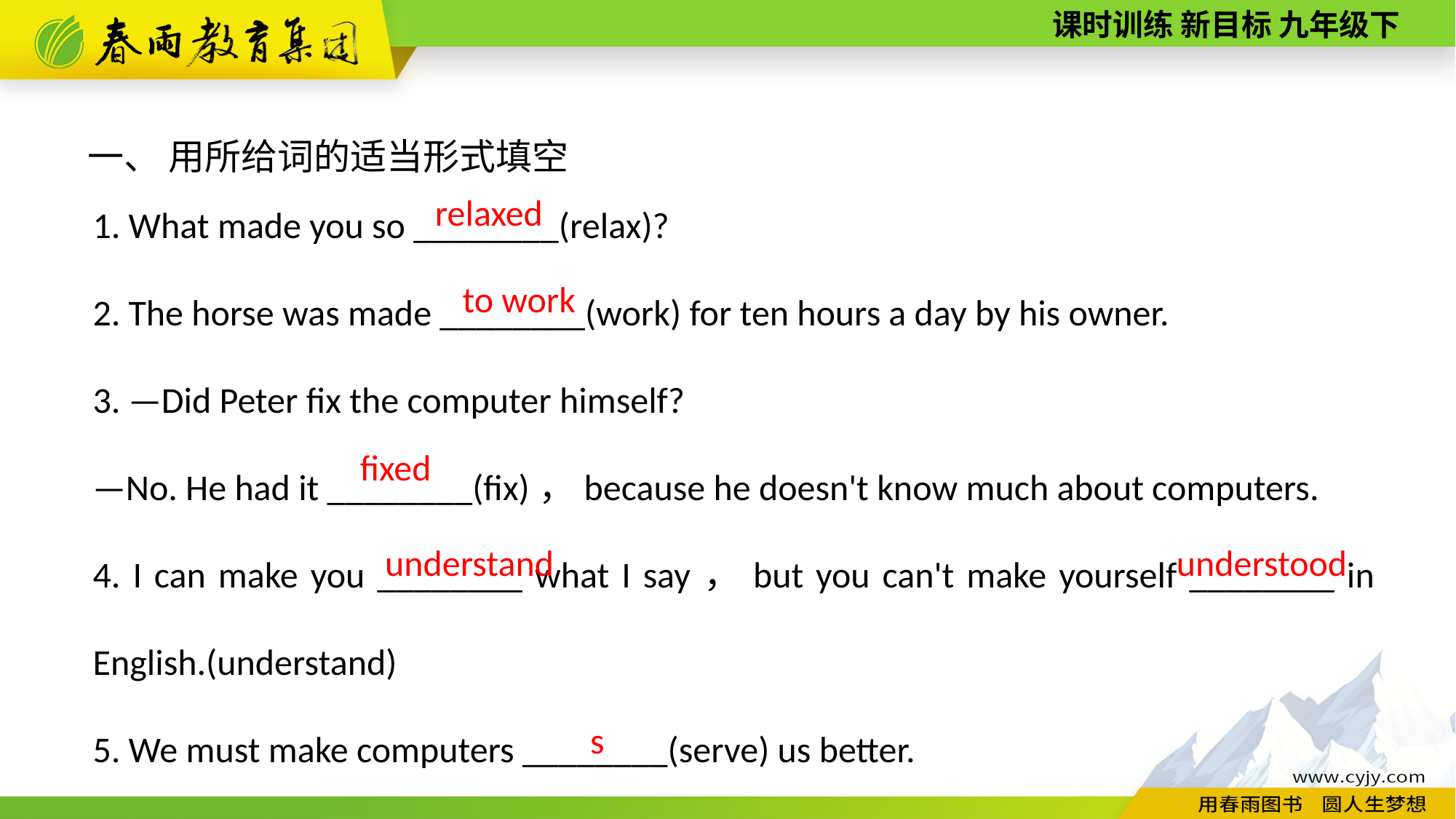

一、 用所给词的适当形式填空
1. What made you so ________(relax)?
2. The horse was made ________(work) for ten hours a day by his owner.
3. —Did Peter fix the computer himself?
—No. He had it ________(fix)，because he doesn't know much about computers.
4. I can make you ________ what I say，but you can't make yourself ________ in English.(understand)
5. We must make computers ________(serve) us better.
 relaxed
 to work
fixed
understood
understand
serve